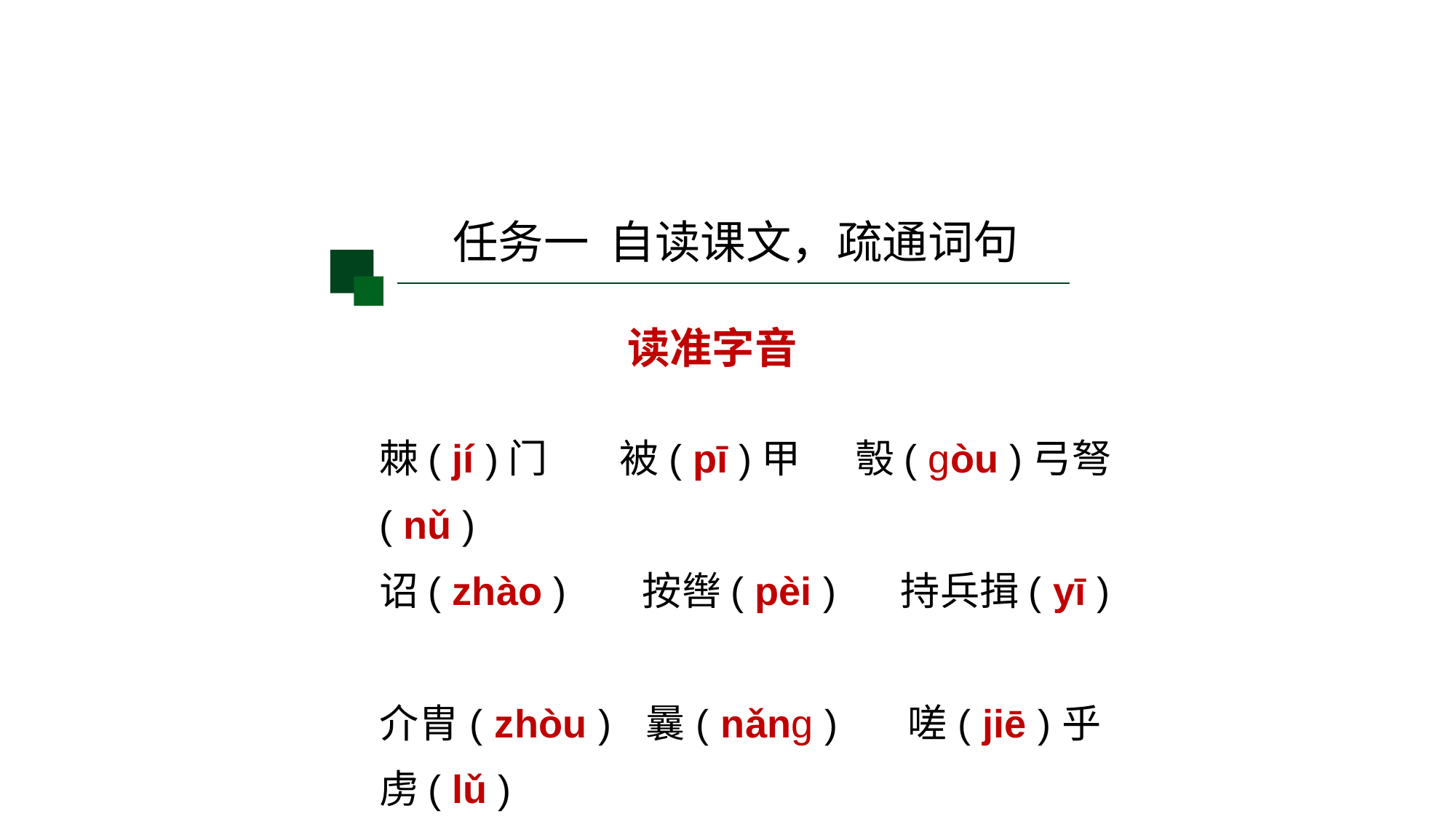

任务一  自读课文，疏通词句

读准字音
棘( jí )门        被( pī )甲      彀( gòu )弓弩( nǔ )
诏( zhào )      按辔( pèi )     持兵揖( yī )
介胄( zhòu )  曩( nǎng )     嗟( jiē )乎   虏( lǔ )